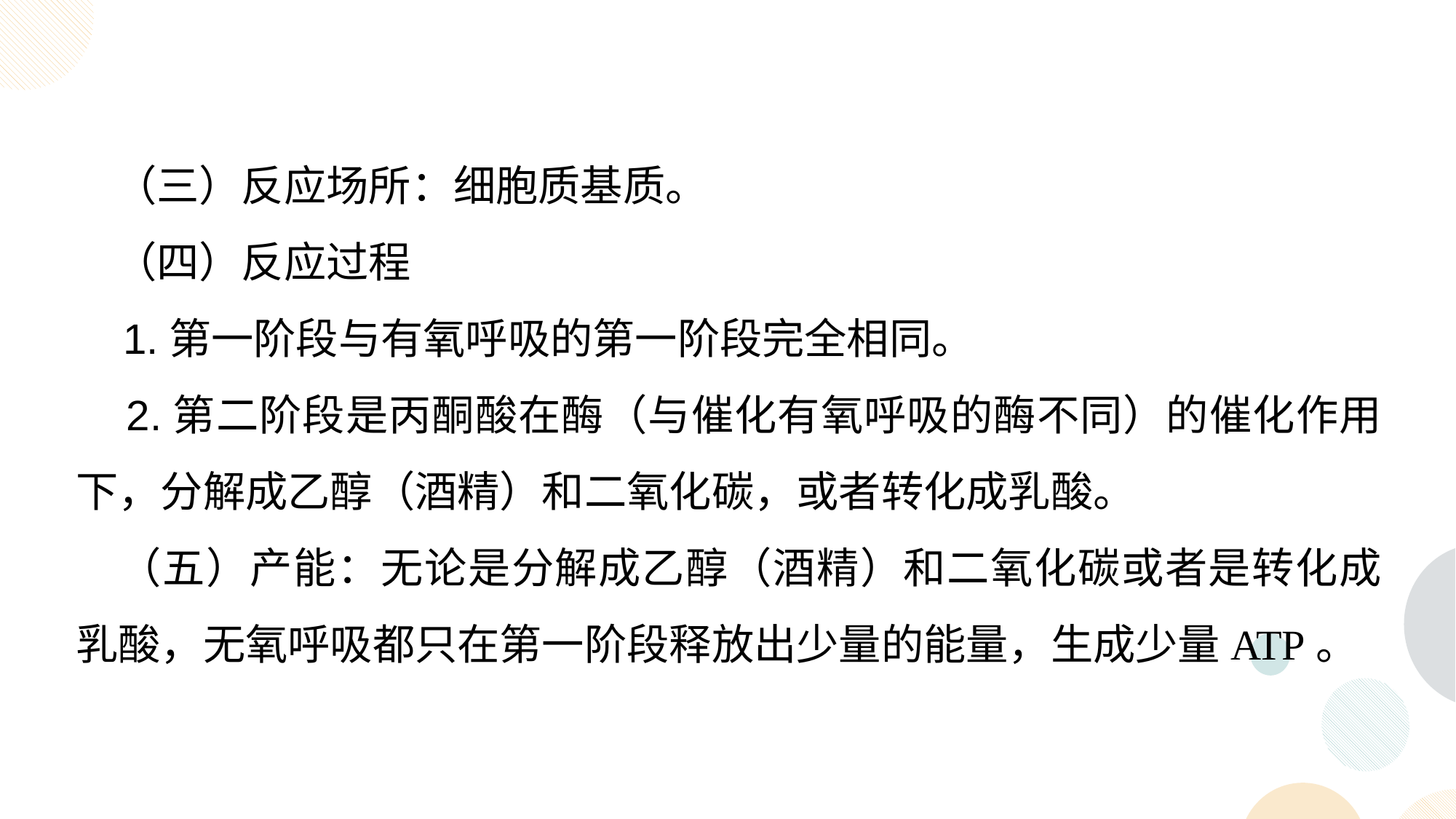

（三）反应场所：细胞质基质。
   （四）反应过程
    1.第一阶段与有氧呼吸的第一阶段完全相同。
    2.第二阶段是丙酮酸在酶（与催化有氧呼吸的酶不同）的催化作用下，分解成乙醇（酒精）和二氧化碳，或者转化成乳酸。
   （五）产能：无论是分解成乙醇（酒精）和二氧化碳或者是转化成乳酸，无氧呼吸都只在第一阶段释放出少量的能量，生成少量ATP。